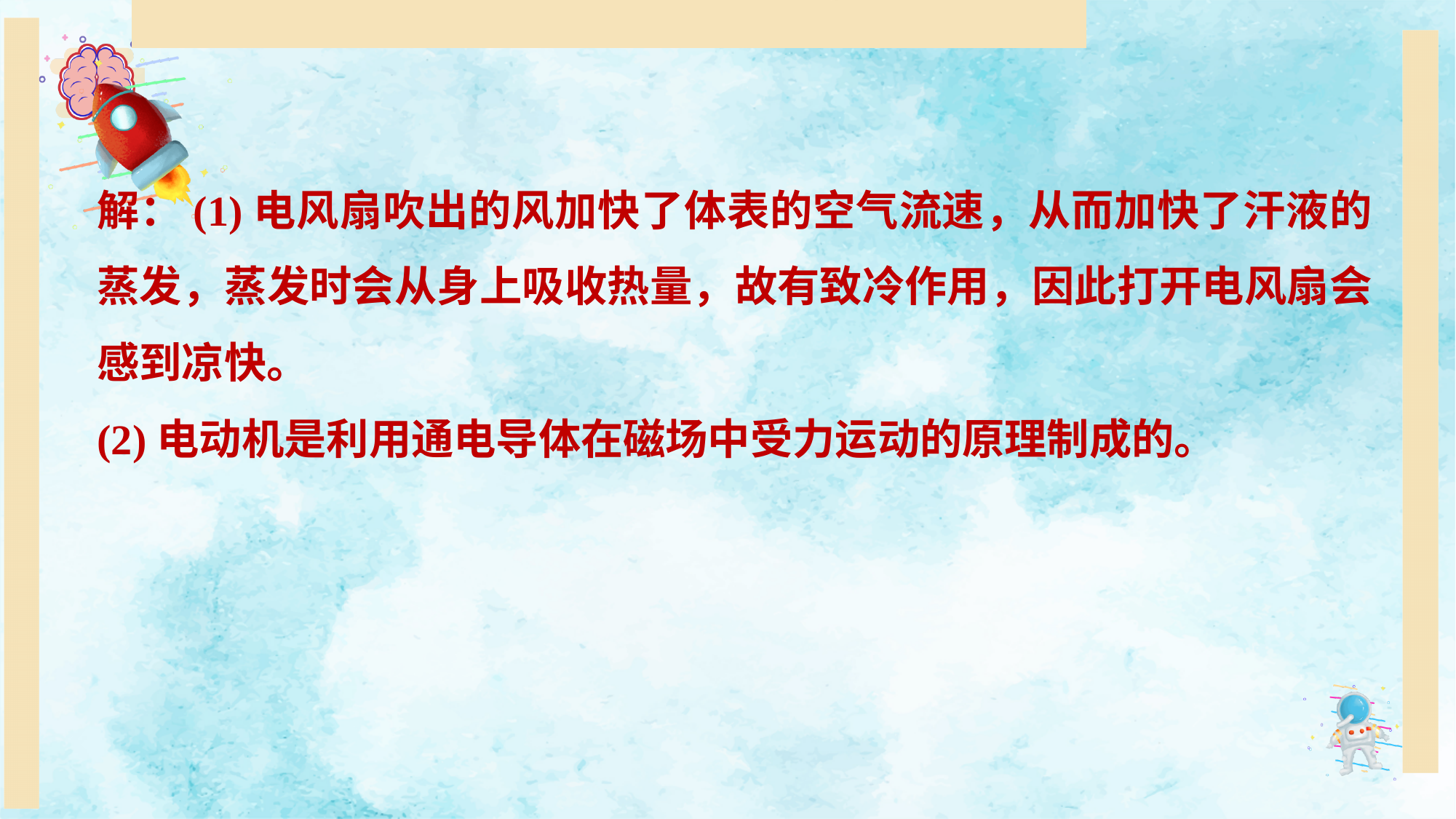

解：(1)电风扇吹出的风加快了体表的空气流速，从而加快了汗液的蒸发，蒸发时会从身上吸收热量，故有致冷作用，因此打开电风扇会感到凉快。
(2)电动机是利用通电导体在磁场中受力运动的原理制成的。